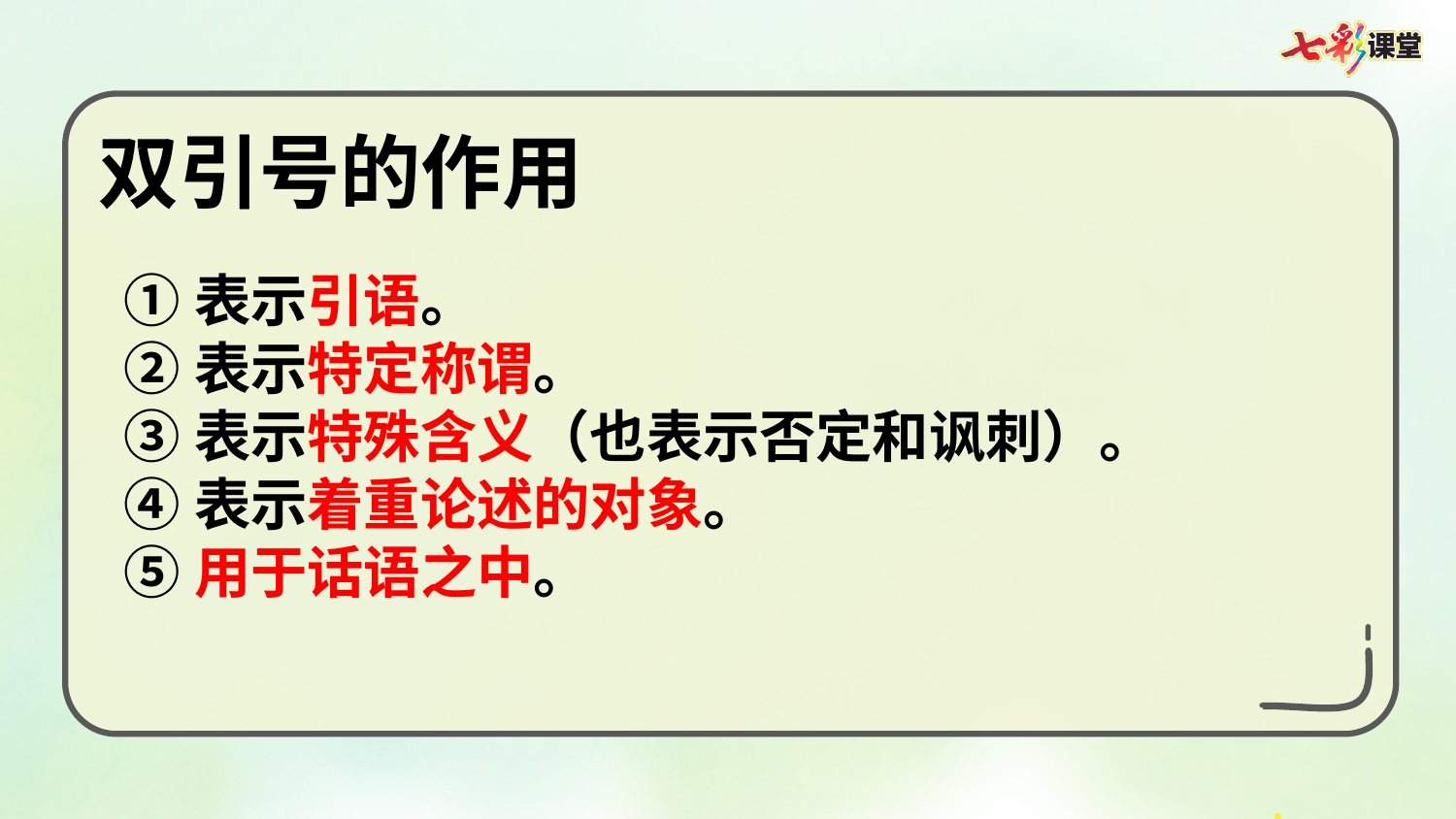

双引号的作用
①表示引语。
②表示特定称谓。
③表示特殊含义（也表示否定和讽刺）。
④表示着重论述的对象。
⑤用于话语之中。